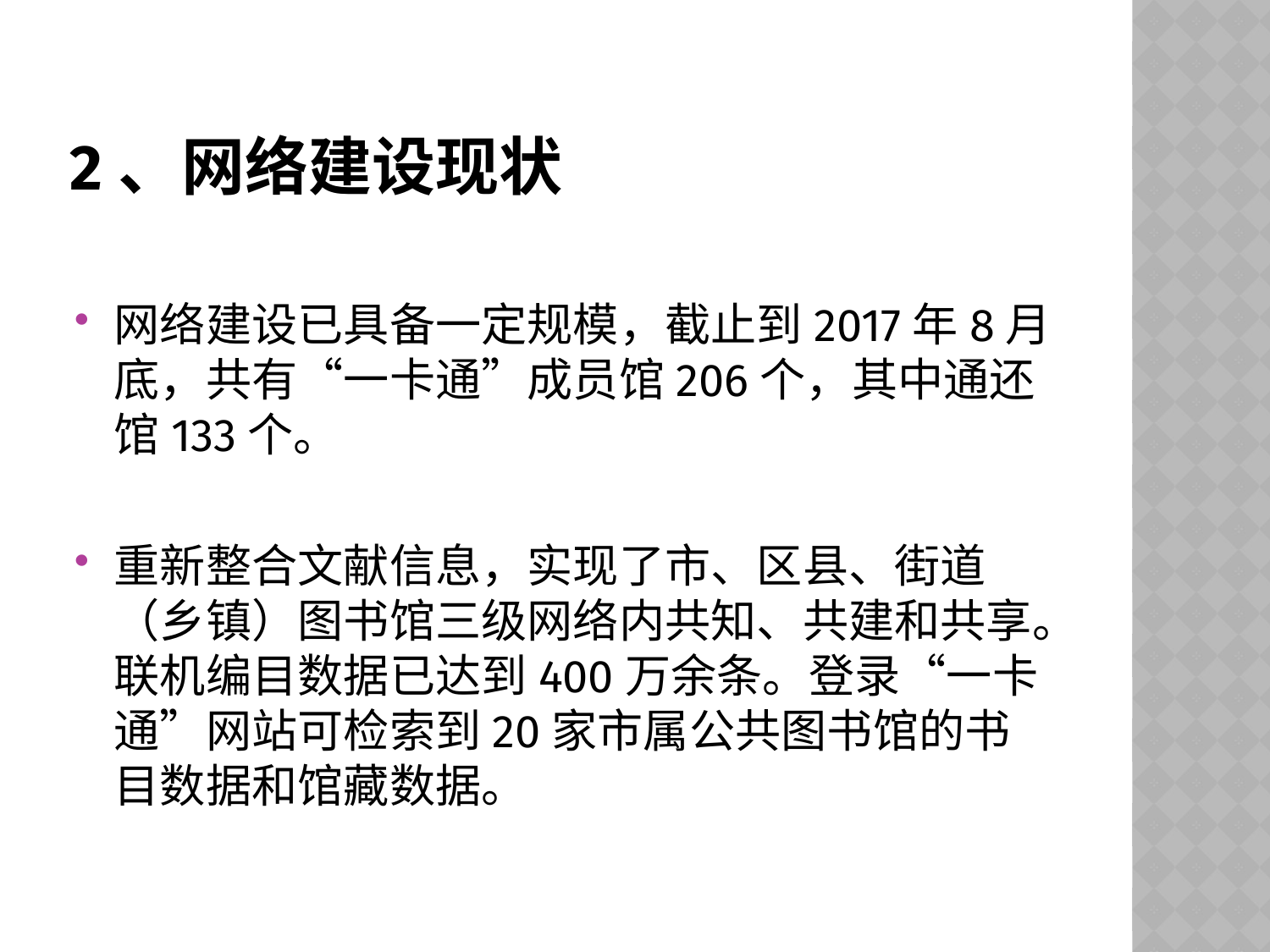

# 2、网络建设现状

网络建设已具备一定规模，截止到2017年8月底，共有“一卡通”成员馆206个，其中通还馆133个。

重新整合文献信息，实现了市、区县、街道（乡镇）图书馆三级网络内共知、共建和共享。联机编目数据已达到400万余条。登录“一卡通”网站可检索到20家市属公共图书馆的书目数据和馆藏数据。